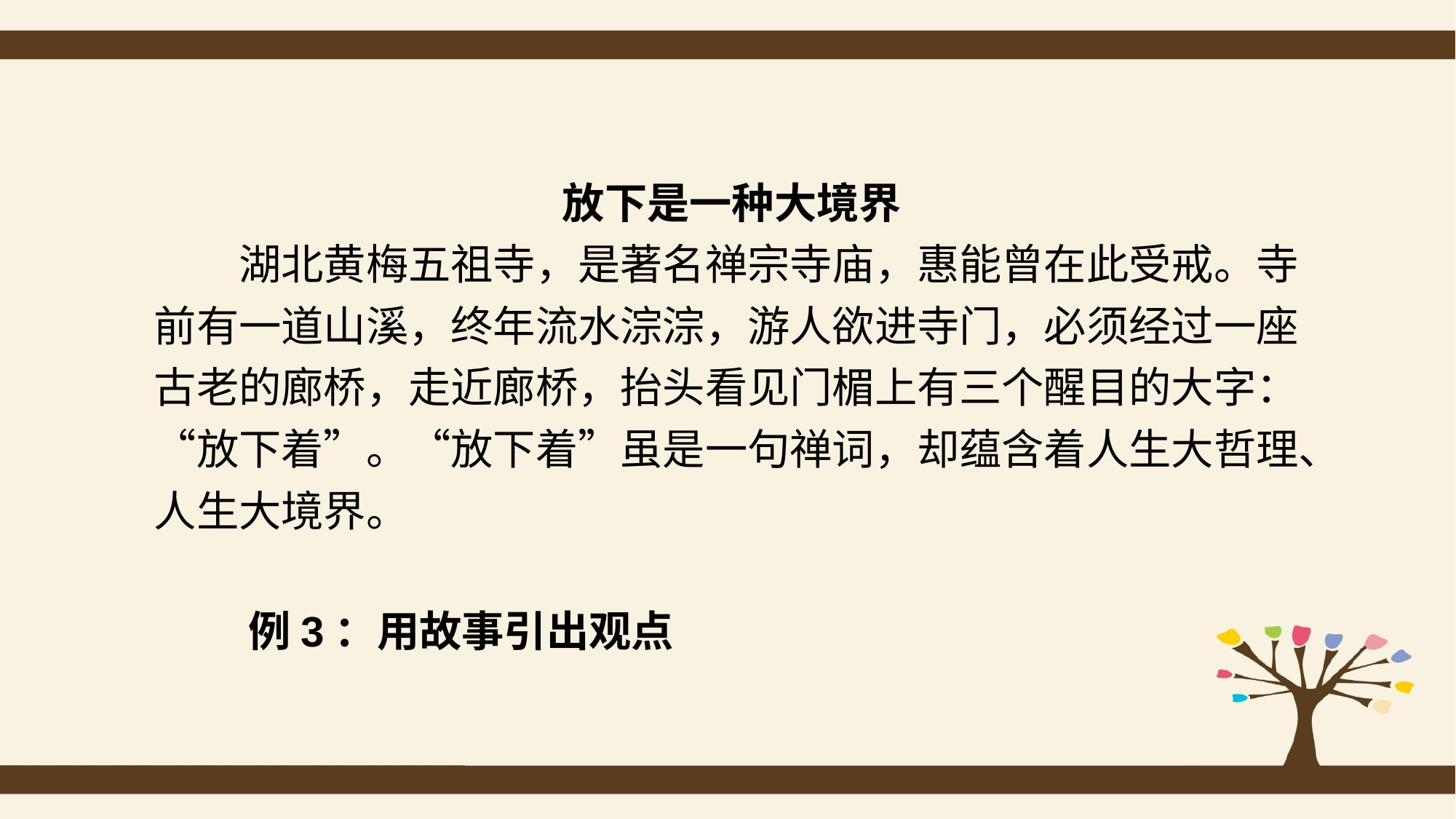

放下是一种大境界
　　湖北黄梅五祖寺，是著名禅宗寺庙，惠能曾在此受戒。寺前有一道山溪，终年流水淙淙，游人欲进寺门，必须经过一座古老的廊桥，走近廊桥，抬头看见门楣上有三个醒目的大字：“放下着”。“放下着”虽是一句禅词，却蕴含着人生大哲理、人生大境界。
例3：用故事引出观点